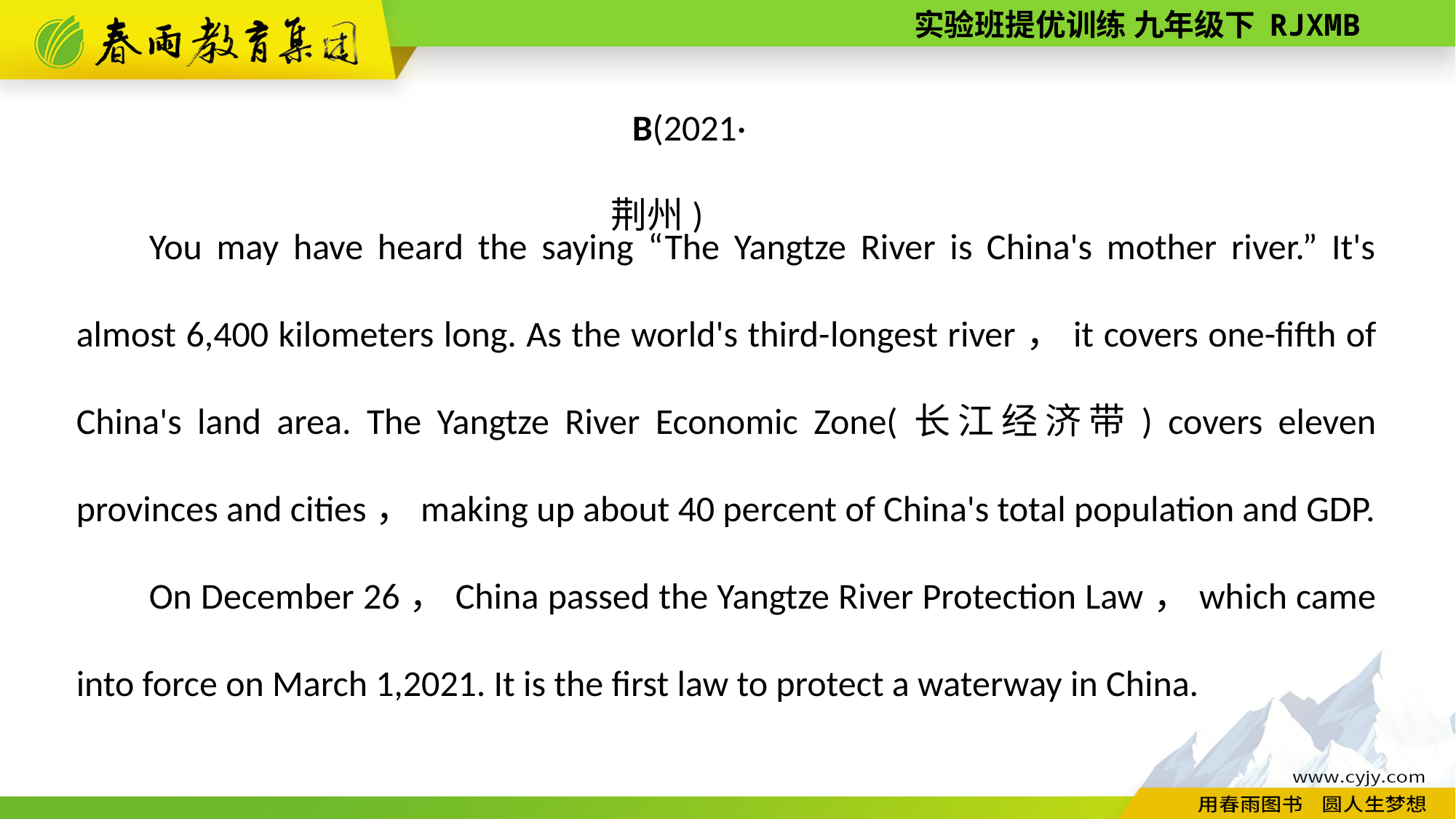

B(2021·荆州)
You may have heard the saying “The Yangtze River is China's mother river.” It's almost 6,400 kilometers long. As the world's third-­longest river，it covers one­-fifth of China's land area. The Yangtze River Economic Zone(长江经济带) covers eleven provinces and cities，making up about 40 percent of China's total population and GDP.
On December 26，China passed the Yangtze River Protection Law，which came into force on March 1,2021. It is the first law to protect a waterway in China.